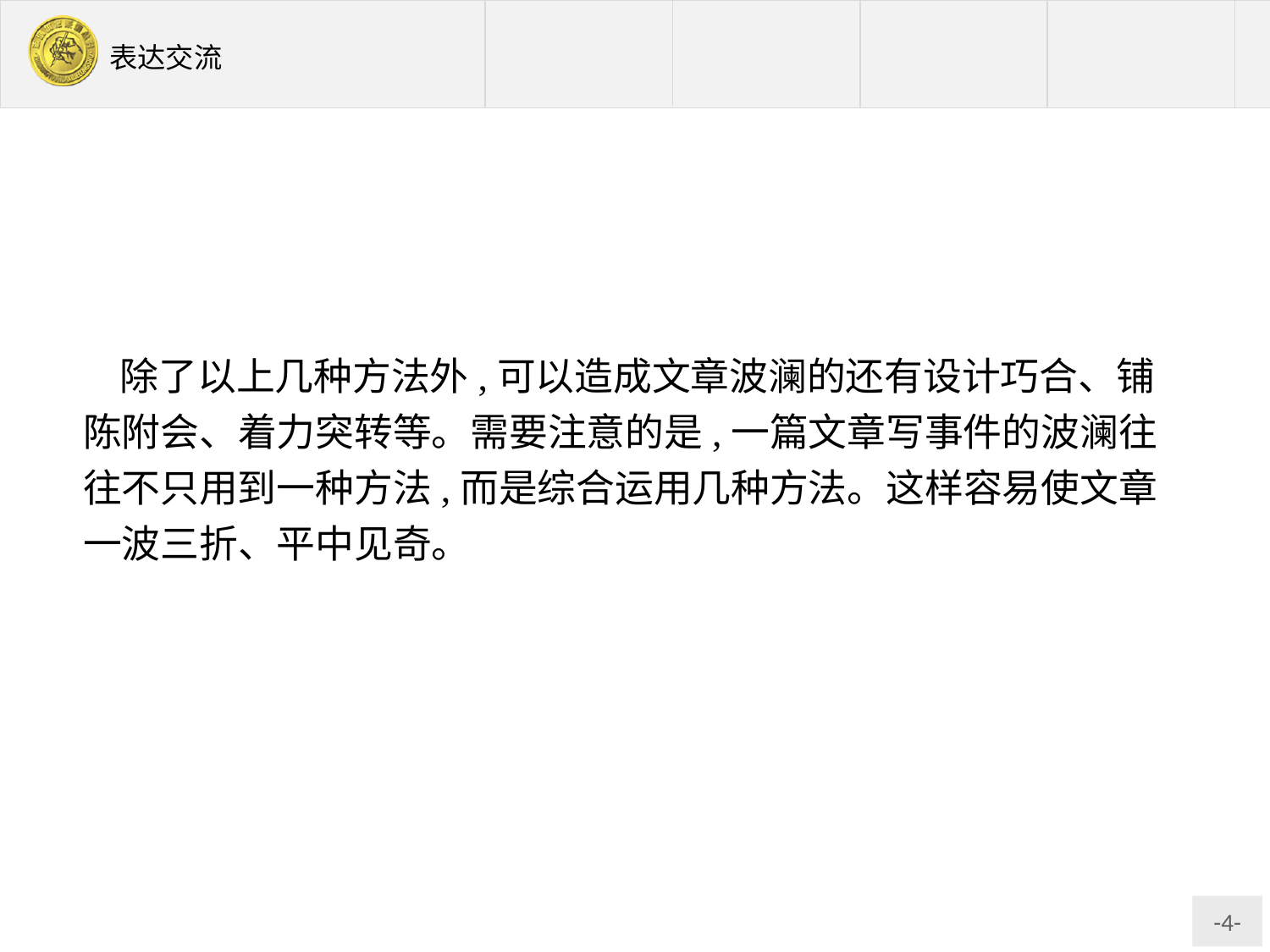

除了以上几种方法外,可以造成文章波澜的还有设计巧合、铺陈附会、着力突转等。需要注意的是,一篇文章写事件的波澜往往不只用到一种方法,而是综合运用几种方法。这样容易使文章一波三折、平中见奇。